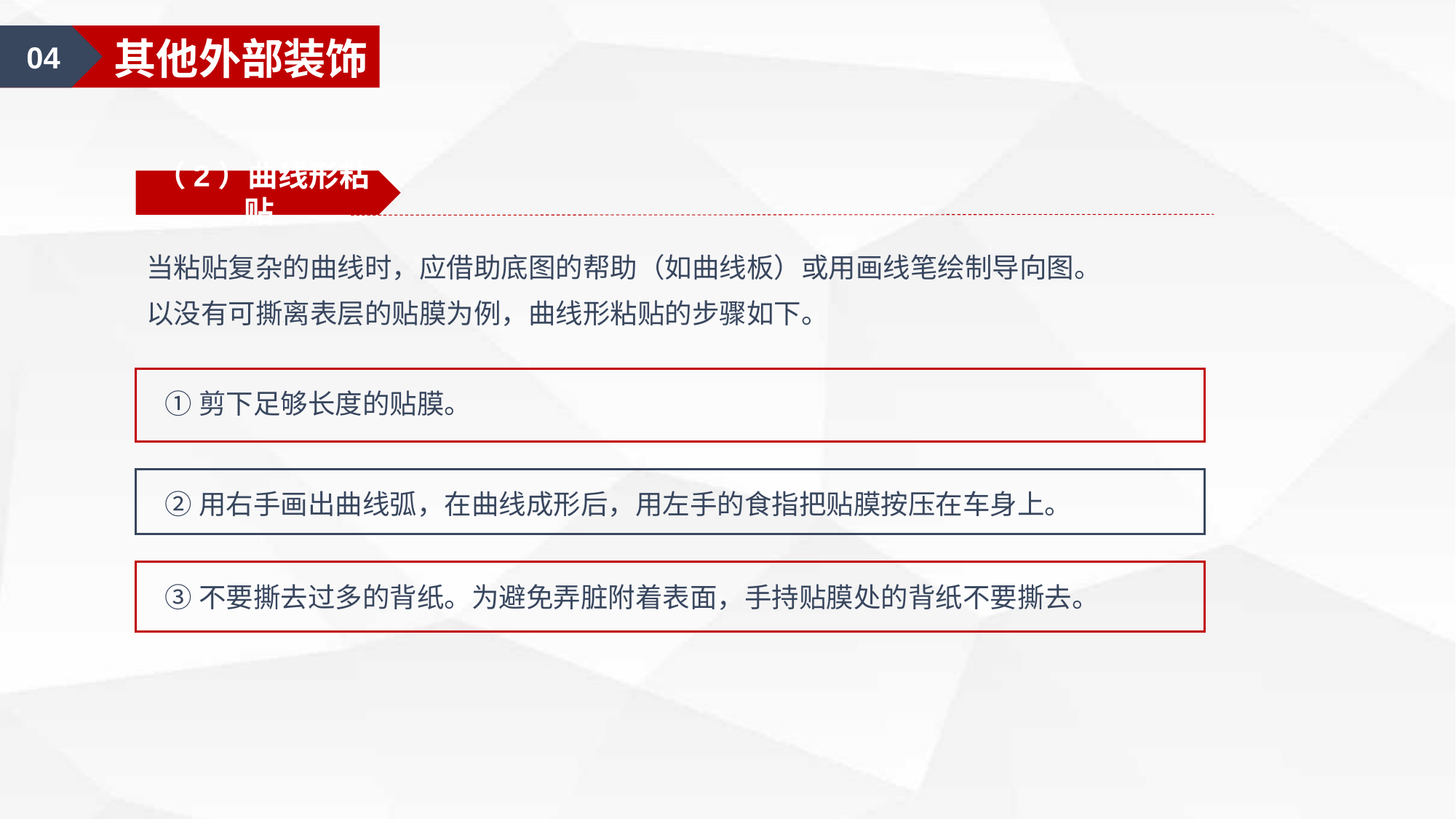

04
其他外部装饰
（2）曲线形粘贴
当粘贴复杂的曲线时，应借助底图的帮助（如曲线板）或用画线笔绘制导向图。
以没有可撕离表层的贴膜为例，曲线形粘贴的步骤如下。

①剪下足够长度的贴膜。

②用右手画出曲线弧，在曲线成形后，用左手的食指把贴膜按压在车身上。

③不要撕去过多的背纸。为避免弄脏附着表面，手持贴膜处的背纸不要撕去。